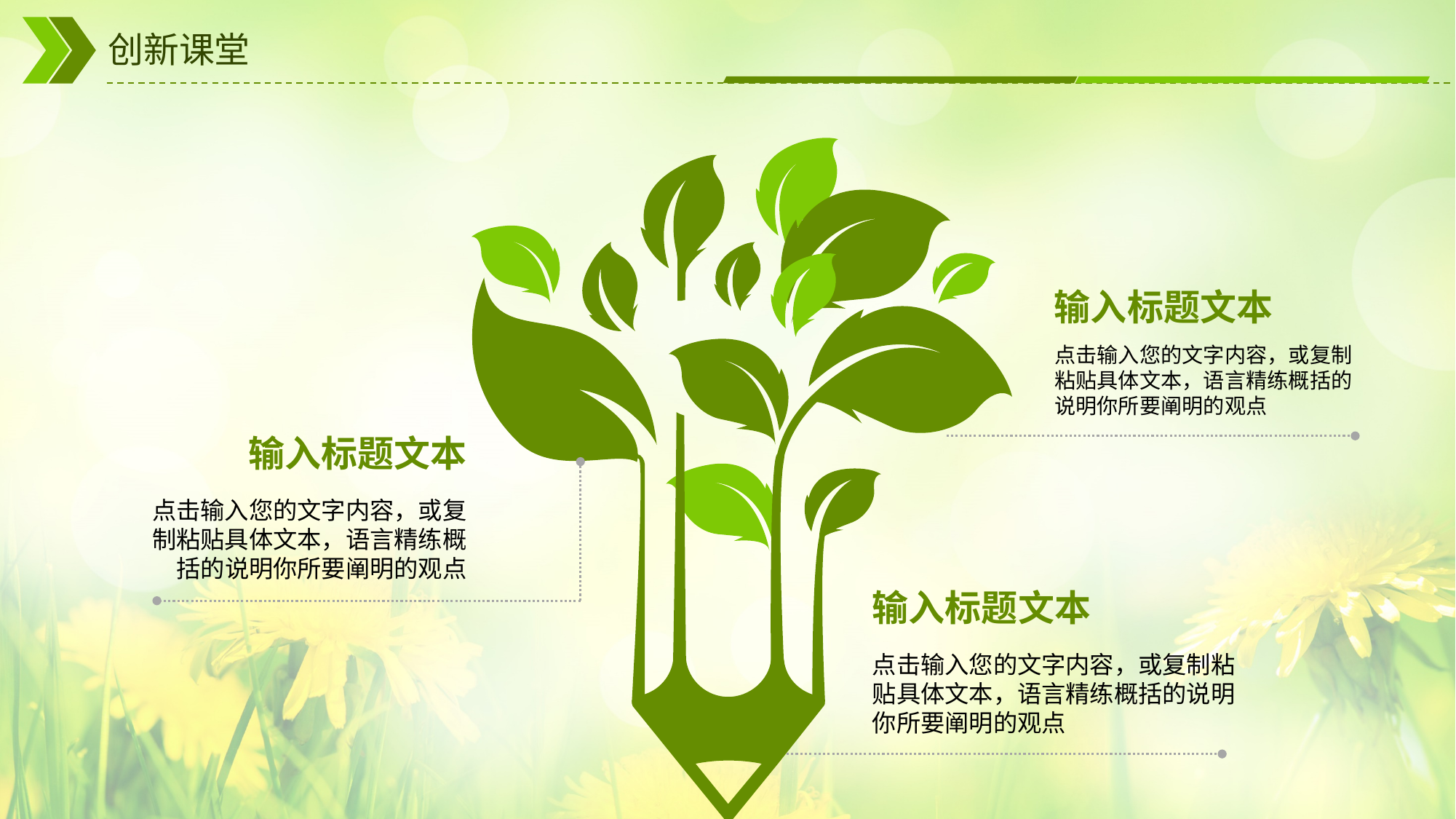

# 创新课堂

输入标题文本

点击输入您的文字内容，或复制粘贴具体文本，语言精练概括的说明你所要阐明的观点

输入标题文本

点击输入您的文字内容，或复制粘贴具体文本，语言精练概括的说明你所要阐明的观点

输入标题文本
点击输入您的文字内容，或复制粘贴具体文本，语言精练概括的说明你所要阐明的观点